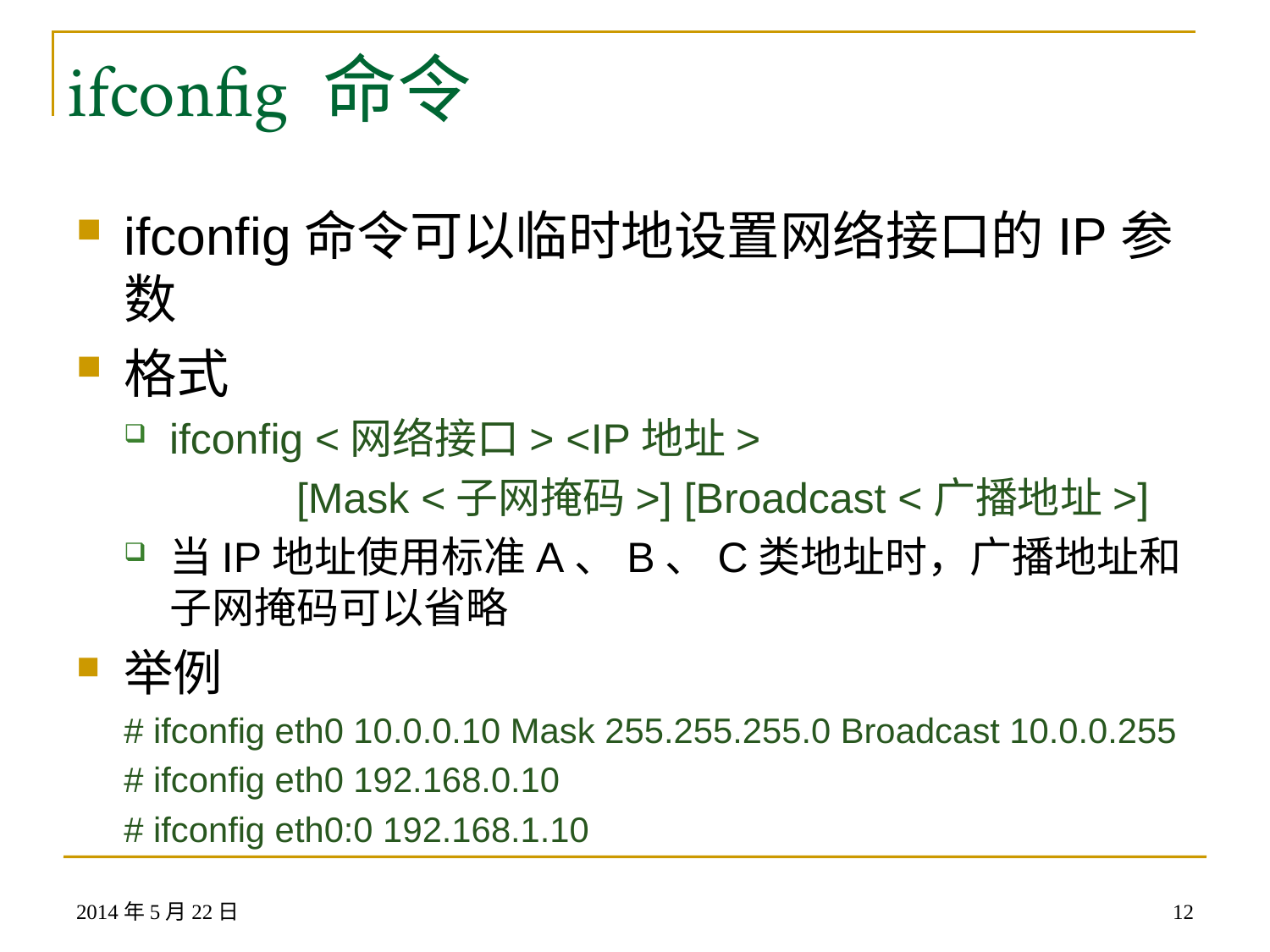

# ifconfig 命令
ifconfig命令可以临时地设置网络接口的IP参数
格式
ifconfig <网络接口> <IP地址>
		[Mask <子网掩码>] [Broadcast <广播地址>]
当IP地址使用标准A、B、C类地址时，广播地址和子网掩码可以省略
举例
# ifconfig eth0 10.0.0.10 Mask 255.255.255.0 Broadcast 10.0.0.255
# ifconfig eth0 192.168.0.10
# ifconfig eth0:0 192.168.1.10

2014年5月22日
12